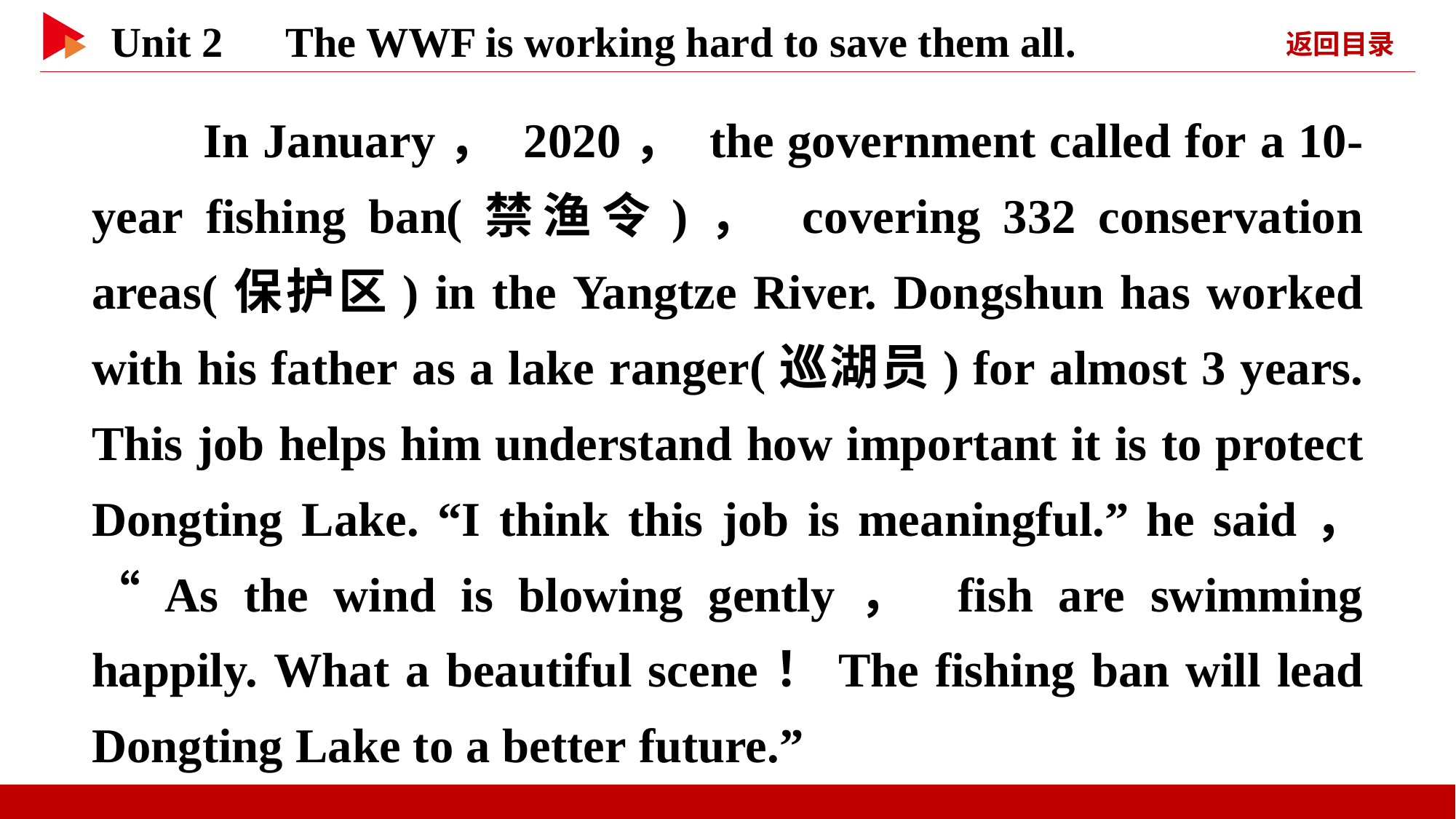

In January， 2020， the government called for a 10-year fishing ban(禁渔令)， covering 332 conservation areas(保护区) in the Yangtze River. Dongshun has worked with his father as a lake ranger(巡湖员) for almost 3 years. This job helps him understand how important it is to protect Dongting Lake. “I think this job is meaningful.” he said， “As the wind is blowing gently， fish are swimming happily. What a beautiful scene！The fishing ban will lead Dongting Lake to a better future.”